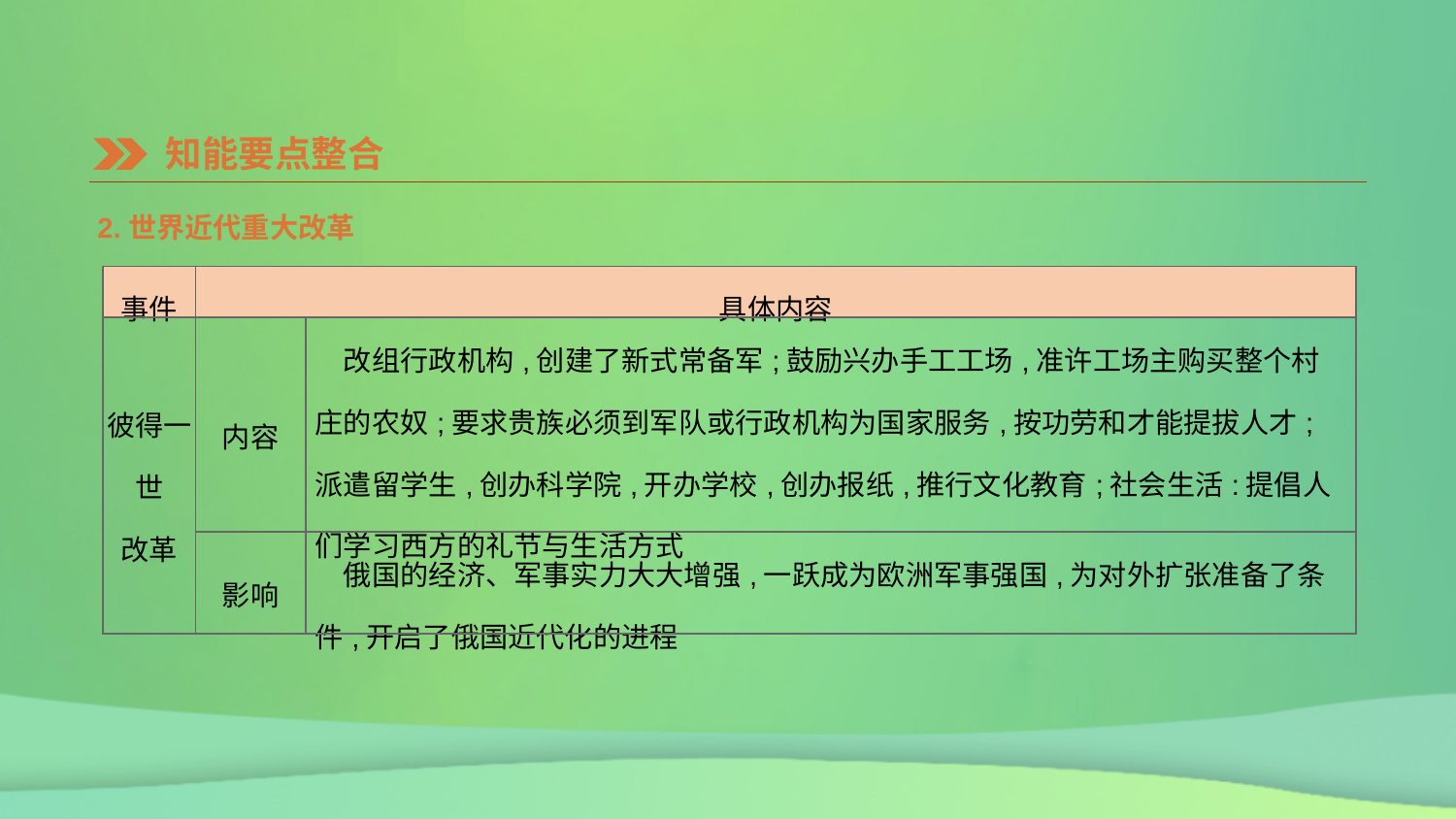

知能要点整合

2.世界近代重大改革
| 事件 | 具体内容 |  |
| --- | --- | --- |
| 彼得一世 改革 | 内容 | 改组行政机构,创建了新式常备军;鼓励兴办手工工场,准许工场主购买整个村庄的农奴;要求贵族必须到军队或行政机构为国家服务,按功劳和才能提拔人才;派遣留学生,创办科学院,开办学校,创办报纸,推行文化教育;社会生活:提倡人们学习西方的礼节与生活方式 |
|  | 影响 | 俄国的经济、军事实力大大增强,一跃成为欧洲军事强国,为对外扩张准备了条件,开启了俄国近代化的进程 |